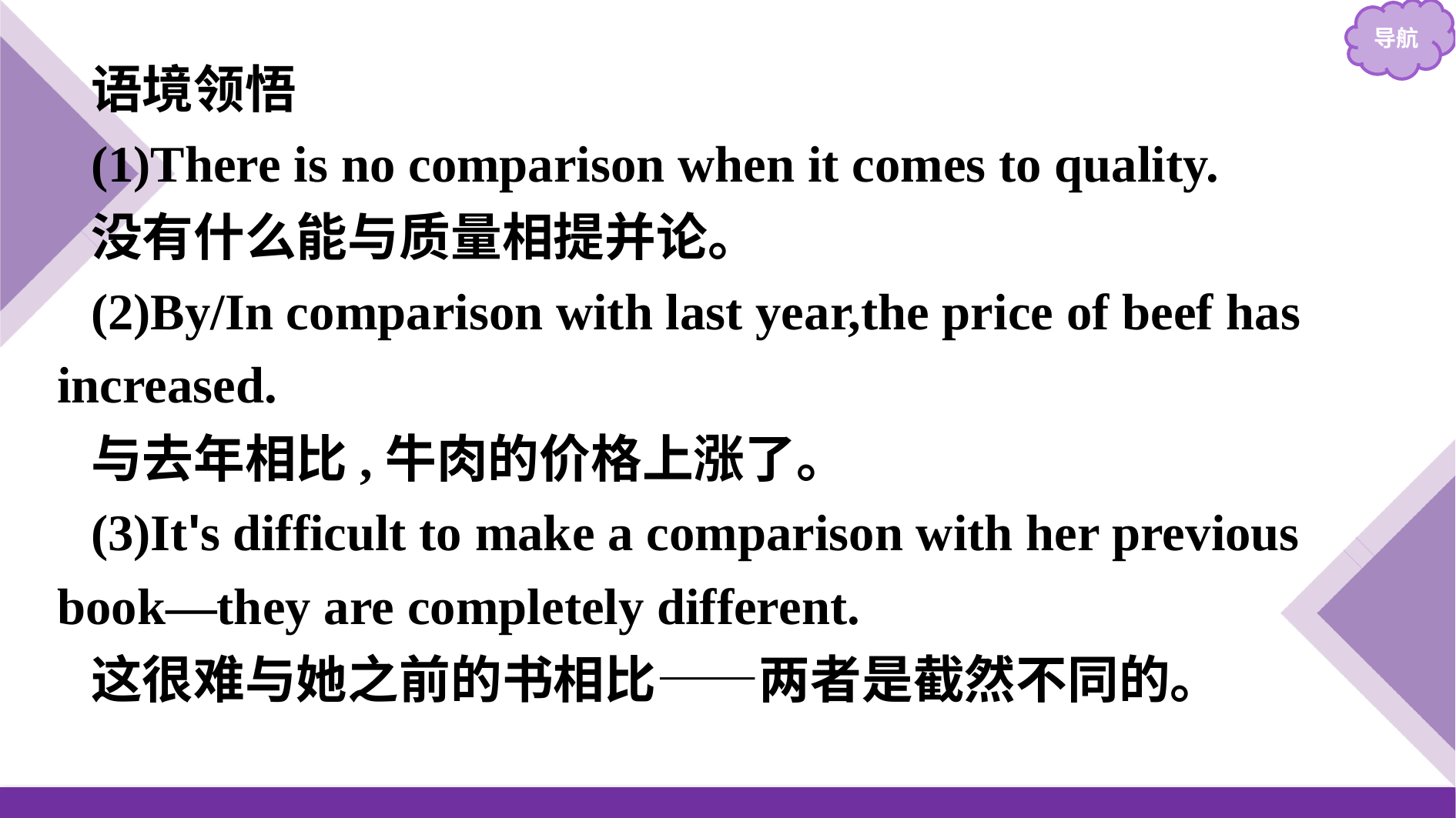

语境领悟
(1)There is no comparison when it comes to quality.
没有什么能与质量相提并论。
(2)By/In comparison with last year,the price of beef has increased.
与去年相比,牛肉的价格上涨了。
(3)It's difficult to make a comparison with her previous book—they are completely different.
这很难与她之前的书相比——两者是截然不同的。